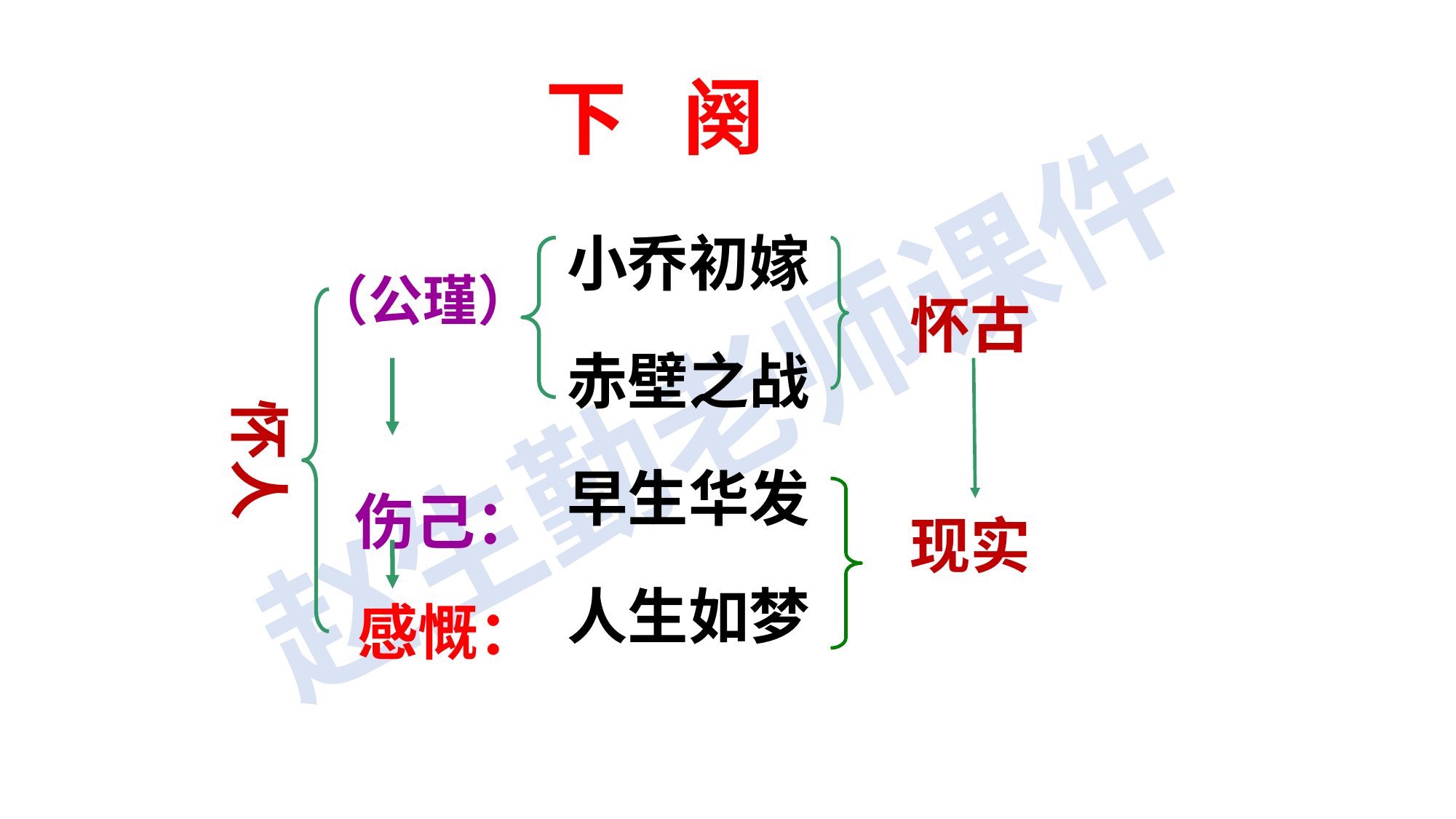

下   阕
小乔初嫁
赤壁之战
早生华发
人生如梦

（公瑾）
怀古

现实

怀人
伤己：

感慨：